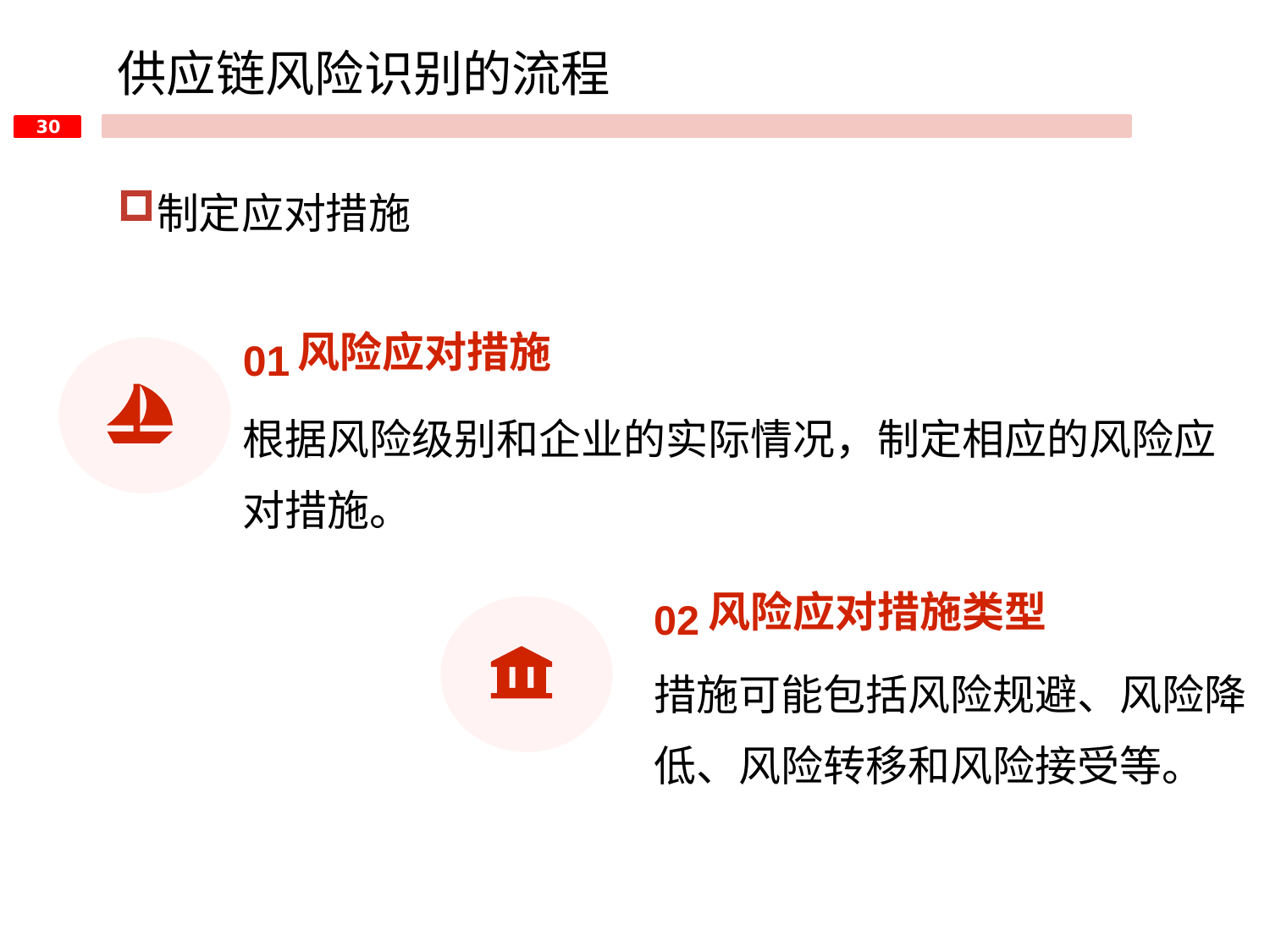

供应链风险识别的流程
30

制定应对措施
01
风险应对措施

根据风险级别和企业的实际情况，制定相应的风险应对措施。
02
风险应对措施类型

措施可能包括风险规避、风险降低、风险转移和风险接受等。